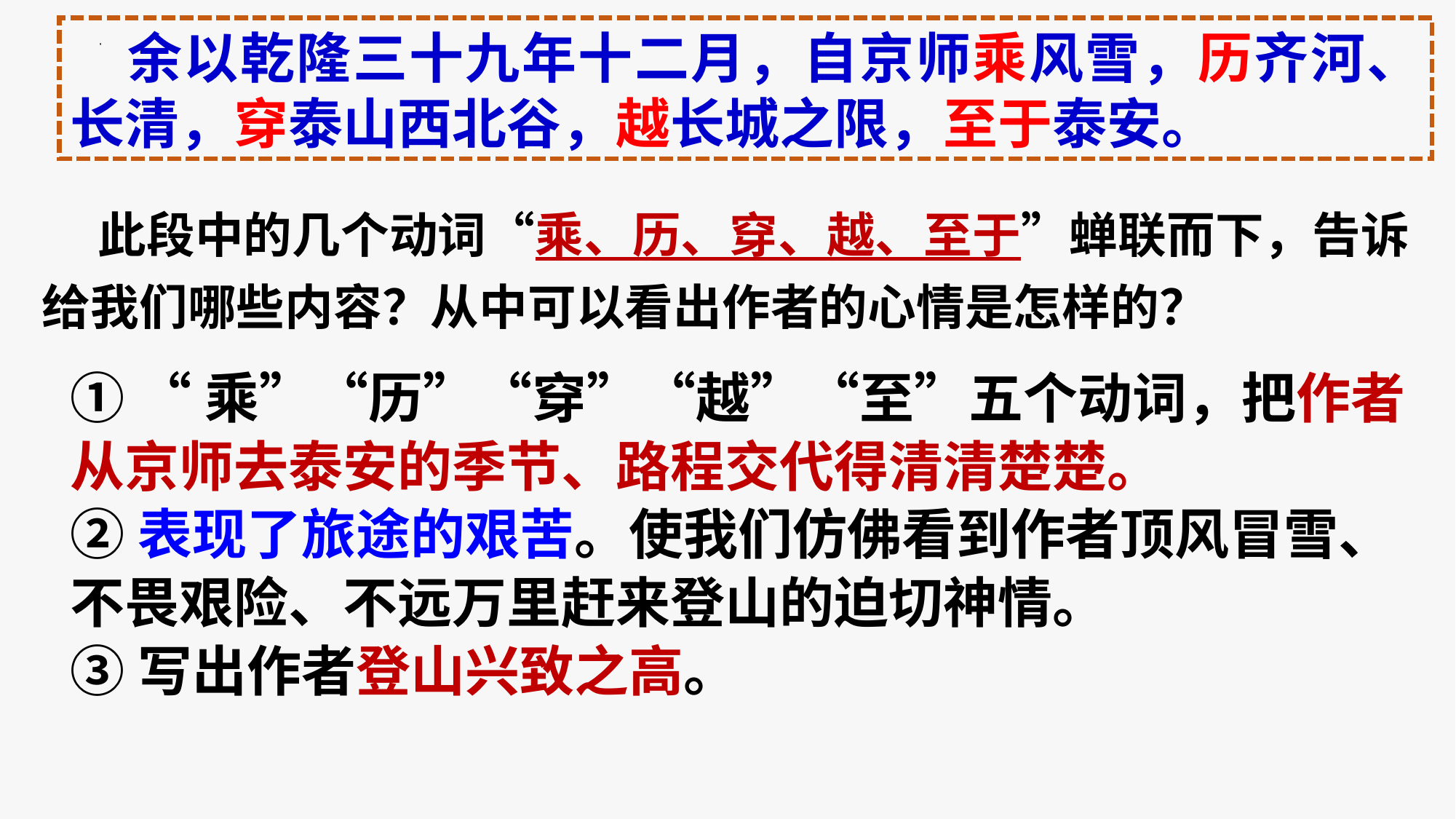

余以乾隆三十九年十二月，自京师乘风雪，历齐河、长清，穿泰山西北谷，越长城之限，至于泰安。
    此段中的几个动词“乘、历、穿、越、至于”蝉联而下，告诉给我们哪些内容？从中可以看出作者的心情是怎样的？

① “乘”“历”“穿”“越”“至”五个动词，把作者从京师去泰安的季节、路程交代得清清楚楚。
②表现了旅途的艰苦。使我们仿佛看到作者顶风冒雪、不畏艰险、不远万里赶来登山的迫切神情。
③写出作者登山兴致之高。